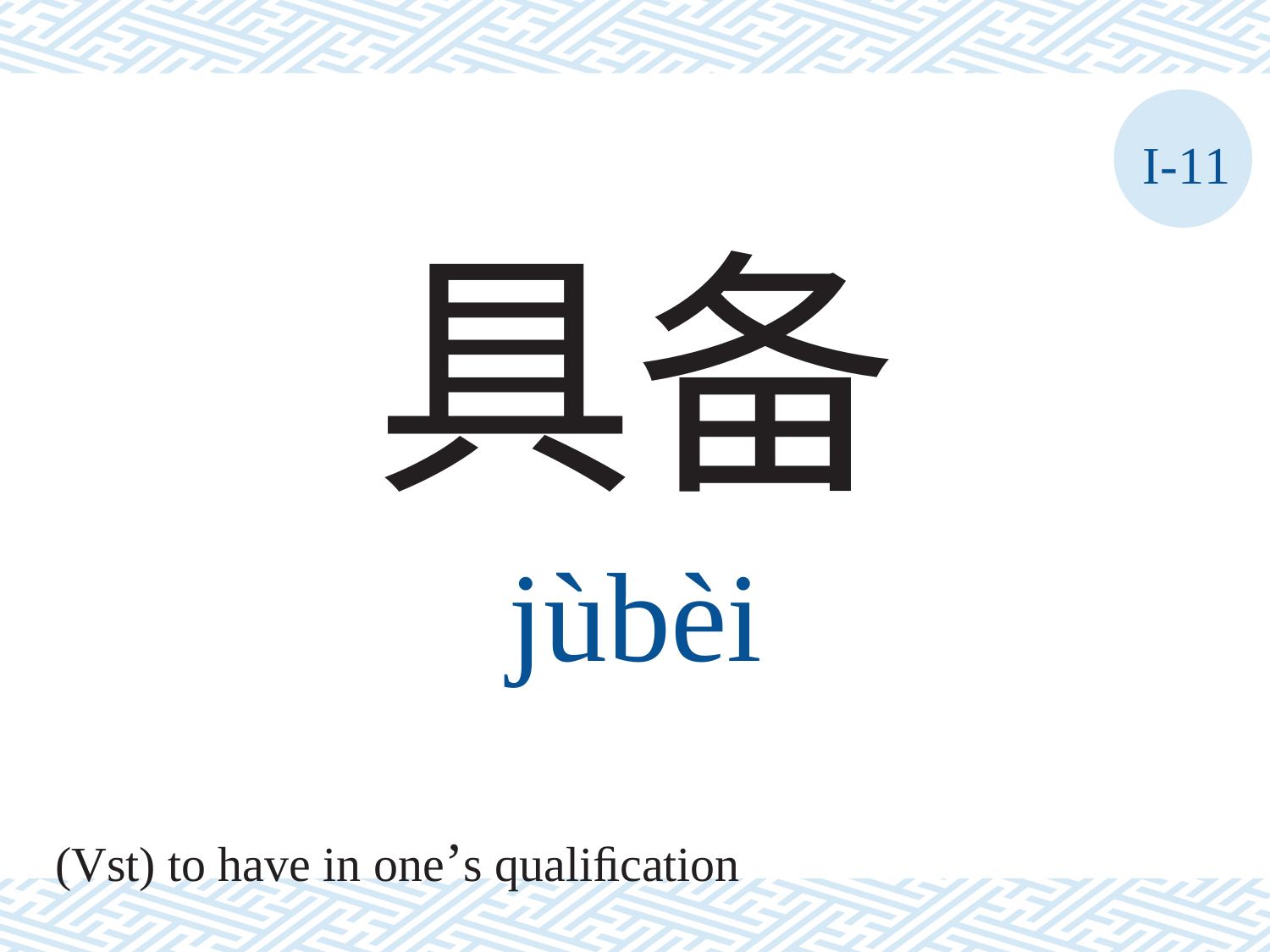

I-11
具备
jùbèi
(Vst) to have in one’s qualiﬁcation